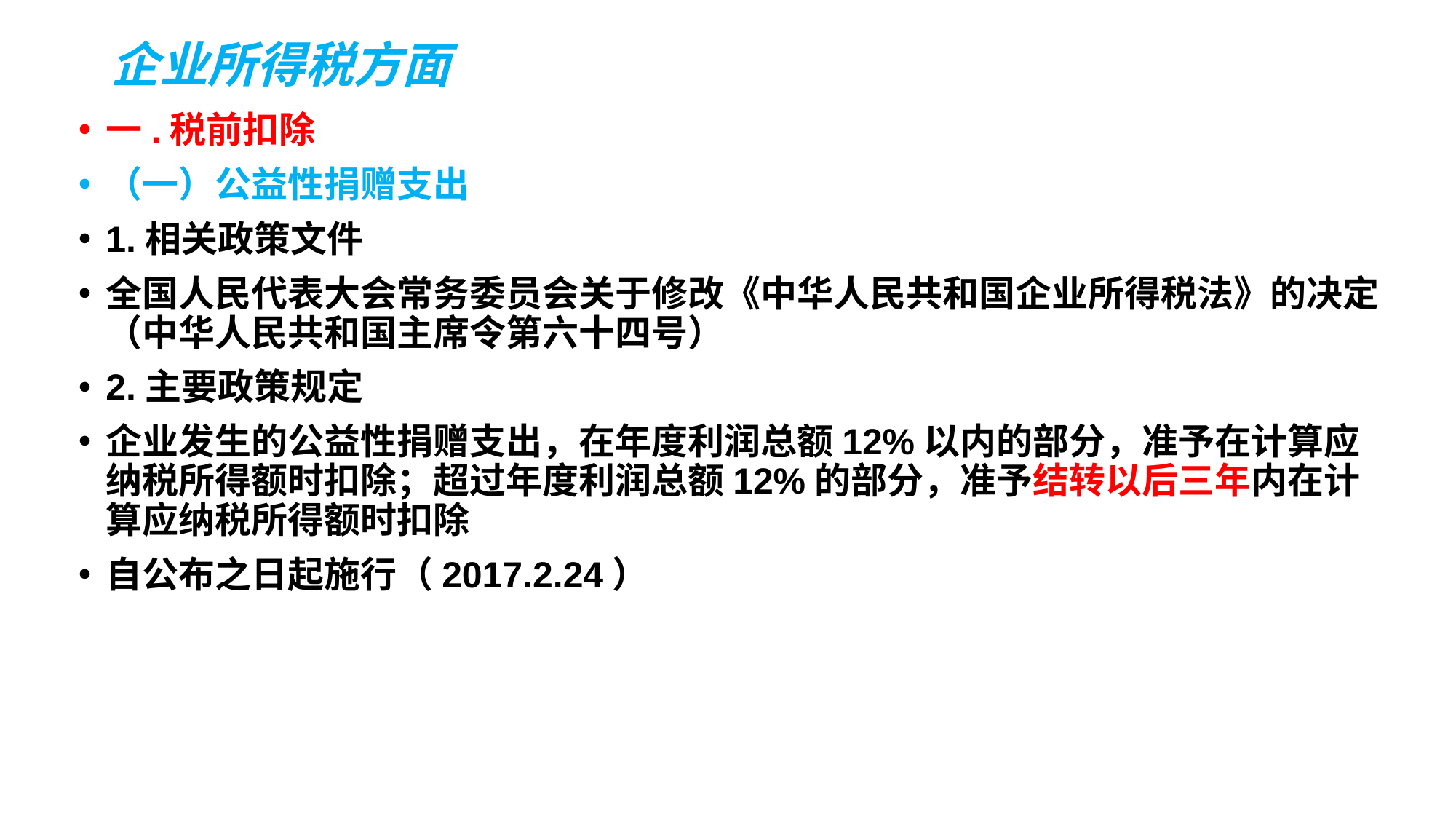

# 企业所得税方面
一.税前扣除
（一）公益性捐赠支出
1.相关政策文件
全国人民代表大会常务委员会关于修改《中华人民共和国企业所得税法》的决定（中华人民共和国主席令第六十四号）
2.主要政策规定
企业发生的公益性捐赠支出，在年度利润总额12%以内的部分，准予在计算应纳税所得额时扣除；超过年度利润总额12%的部分，准予结转以后三年内在计算应纳税所得额时扣除
自公布之日起施行（2017.2.24）